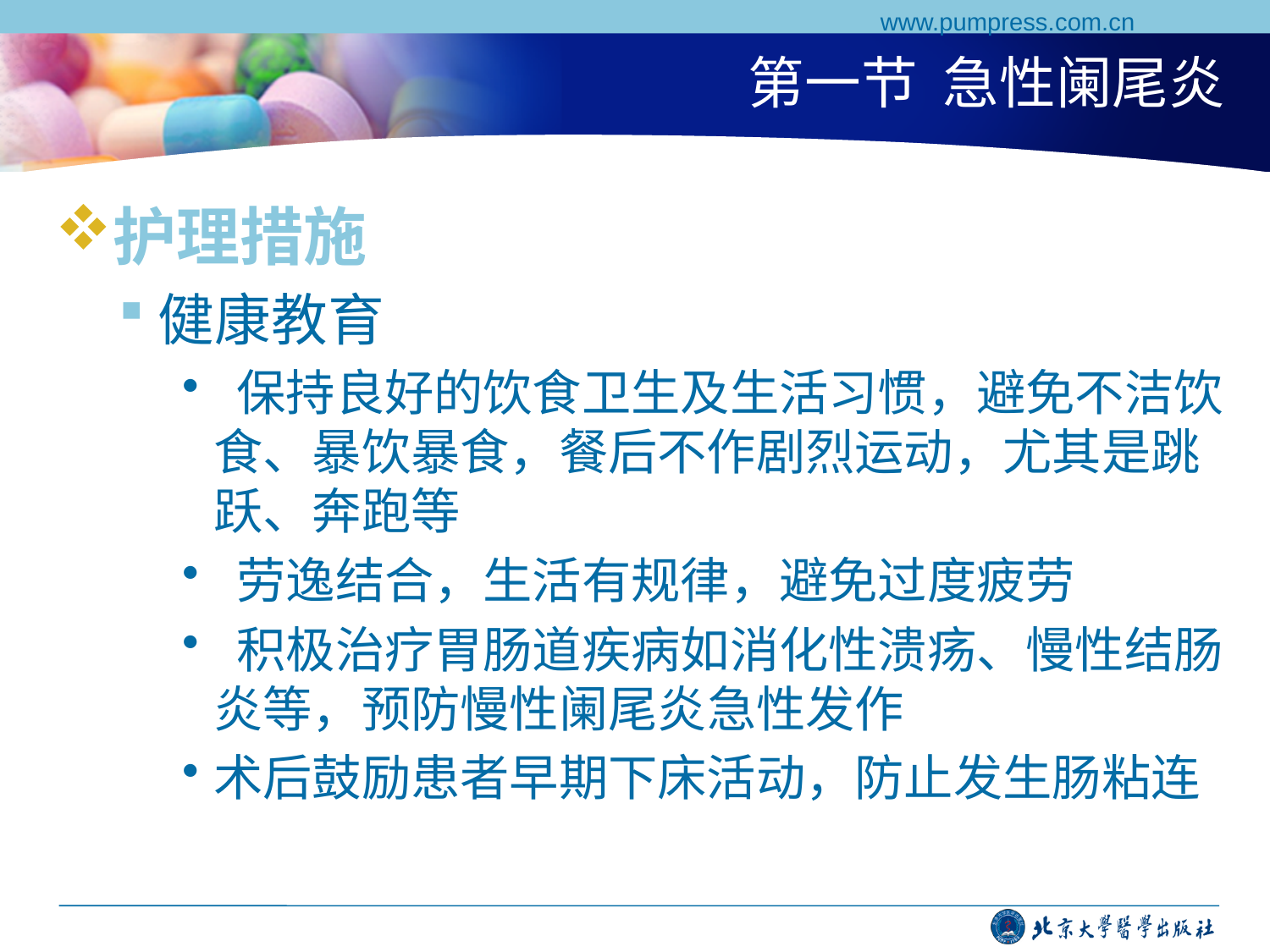

www.pumpress.com.cn
# 第一节  急性阑尾炎
护理措施
健康教育
 保持良好的饮食卫生及生活习惯，避免不洁饮食、暴饮暴食，餐后不作剧烈运动，尤其是跳跃、奔跑等
 劳逸结合，生活有规律，避免过度疲劳
 积极治疗胃肠道疾病如消化性溃疡、慢性结肠炎等，预防慢性阑尾炎急性发作
术后鼓励患者早期下床活动，防止发生肠粘连